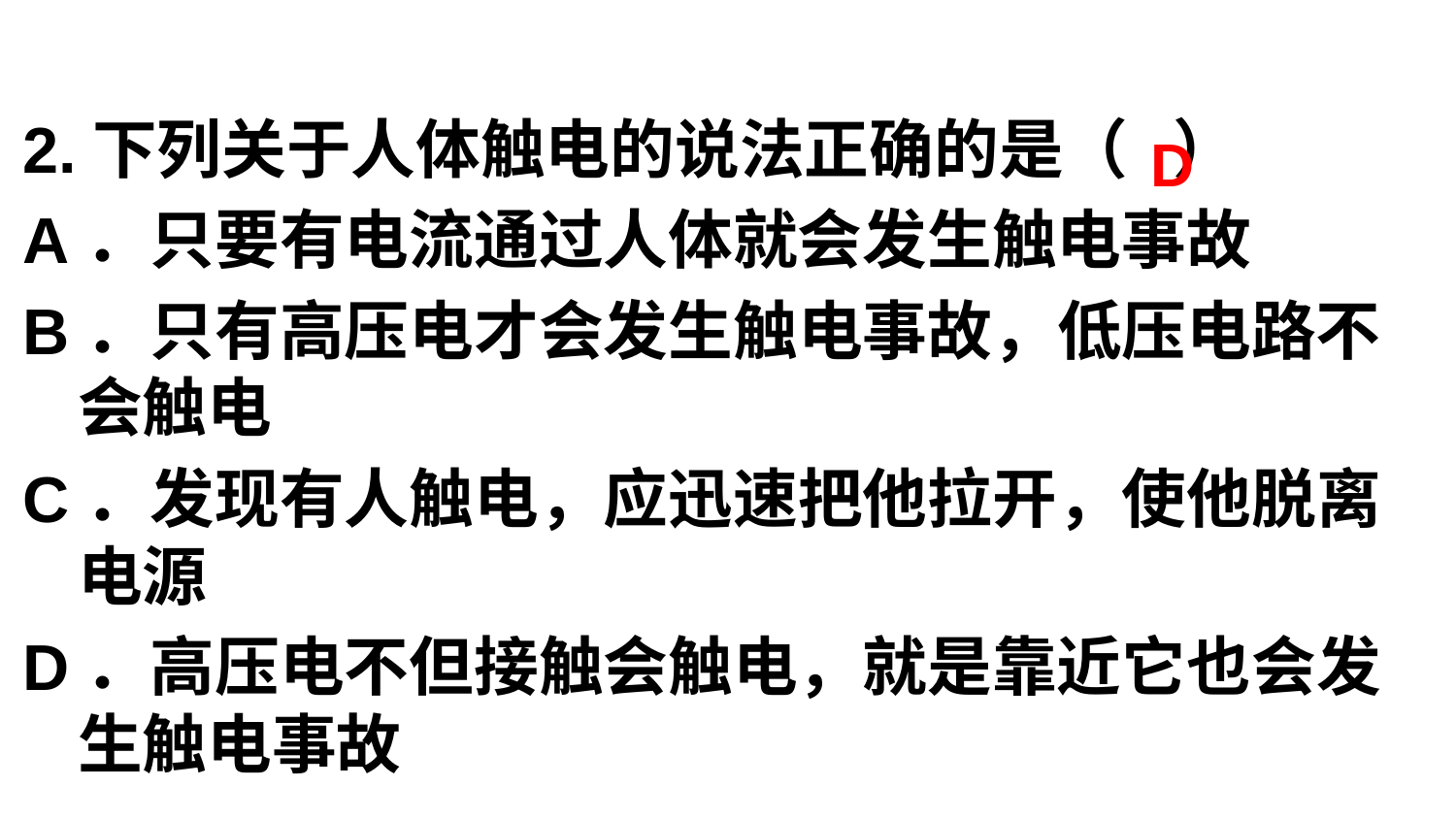

D
2.下列关于人体触电的说法正确的是（   ）
A．只要有电流通过人体就会发生触电事故
B．只有高压电才会发生触电事故，低压电路不会触电
C．发现有人触电，应迅速把他拉开，使他脱离电源
D．高压电不但接触会触电，就是靠近它也会发生触电事故